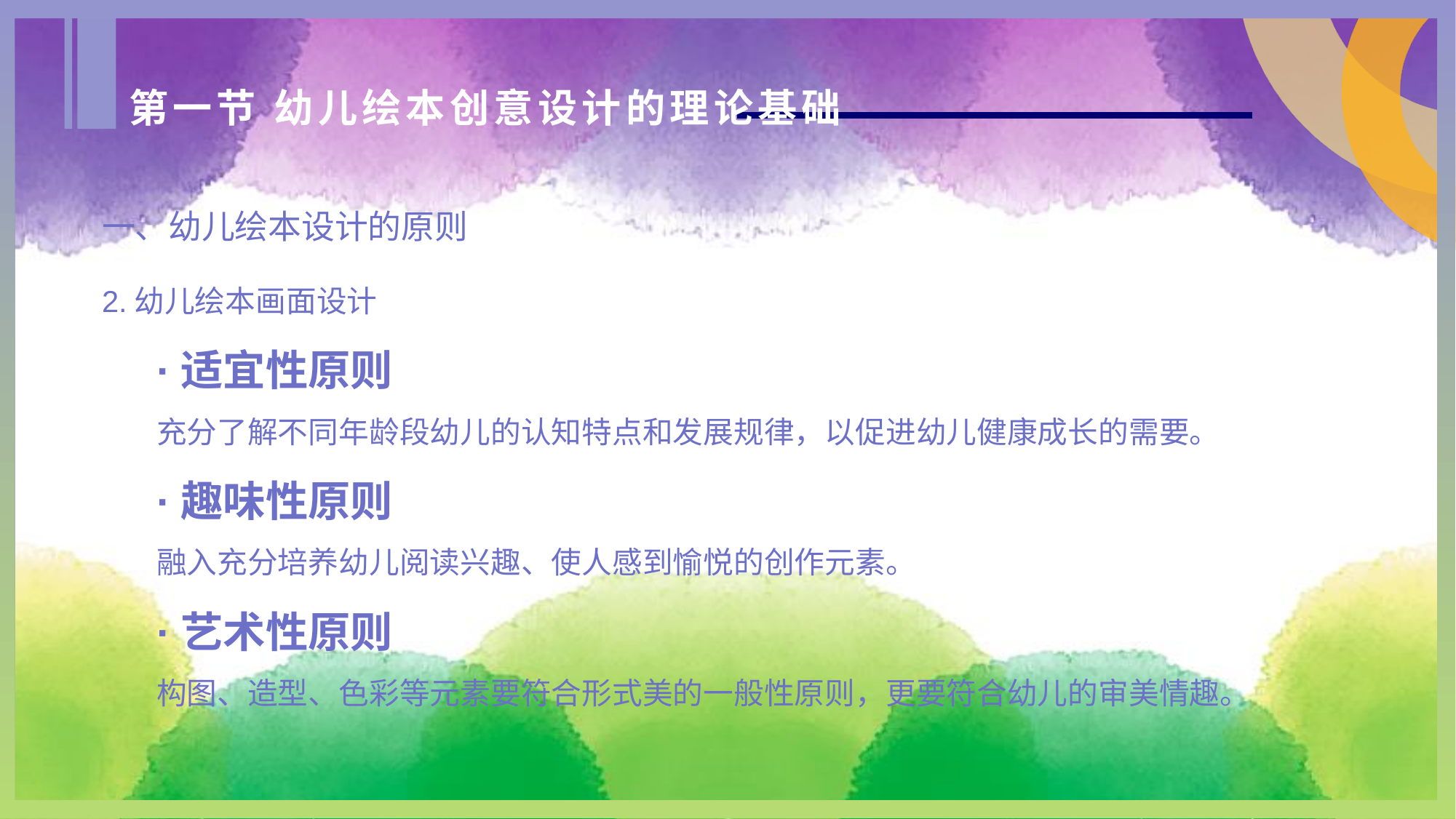

第一节 幼儿绘本创意设计的理论基础
一、幼儿绘本设计的原则

2.幼儿绘本画面设计
·适宜性原则
充分了解不同年龄段幼儿的认知特点和发展规律，以促进幼儿健康成长的需要。
·趣味性原则
融入充分培养幼儿阅读兴趣、使人感到愉悦的创作元素。
·艺术性原则
构图、造型、色彩等元素要符合形式美的一般性原则，更要符合幼儿的审美情趣。